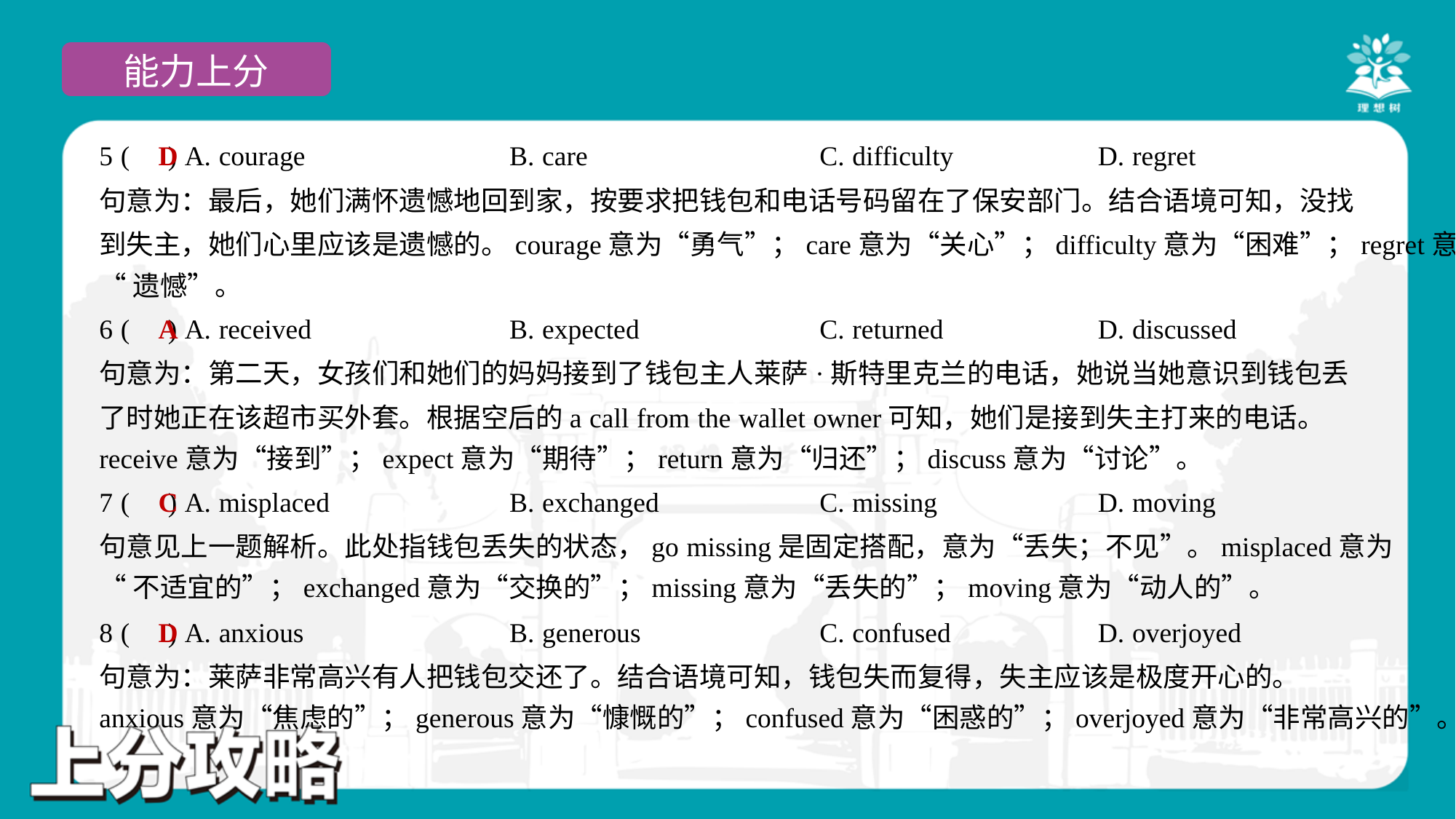

D
5 (     ) A. courage	B. care	C. difficulty	D. regret
句意为：最后，她们满怀遗憾地回到家，按要求把钱包和电话号码留在了保安部门。结合语境可知，没找
到失主，她们心里应该是遗憾的。courage意为“勇气”；care意为“关心”；difficulty意为“困难”；regret意为
“遗憾”。
A
6 (     ) A. received	B. expected	C. returned	D. discussed
句意为：第二天，女孩们和她们的妈妈接到了钱包主人莱萨·斯特里克兰的电话，她说当她意识到钱包丢
了时她正在该超市买外套。根据空后的a call from the wallet owner可知，她们是接到失主打来的电话。
receive意为“接到”；expect意为“期待”；return意为“归还”；discuss意为“讨论”。
C
7 (     ) A. misplaced	B. exchanged	C. missing	D. moving
句意见上一题解析。此处指钱包丢失的状态，go missing是固定搭配，意为“丢失；不见”。misplaced意为
“不适宜的”；exchanged意为“交换的”；missing意为“丢失的”；moving意为“动人的”。
D
8 (     ) A. anxious	B. generous	C. confused	D. overjoyed
句意为：莱萨非常高兴有人把钱包交还了。结合语境可知，钱包失而复得，失主应该是极度开心的。
anxious意为“焦虑的”；generous意为“慷慨的”；confused意为“困惑的”；overjoyed意为“非常高兴的”。